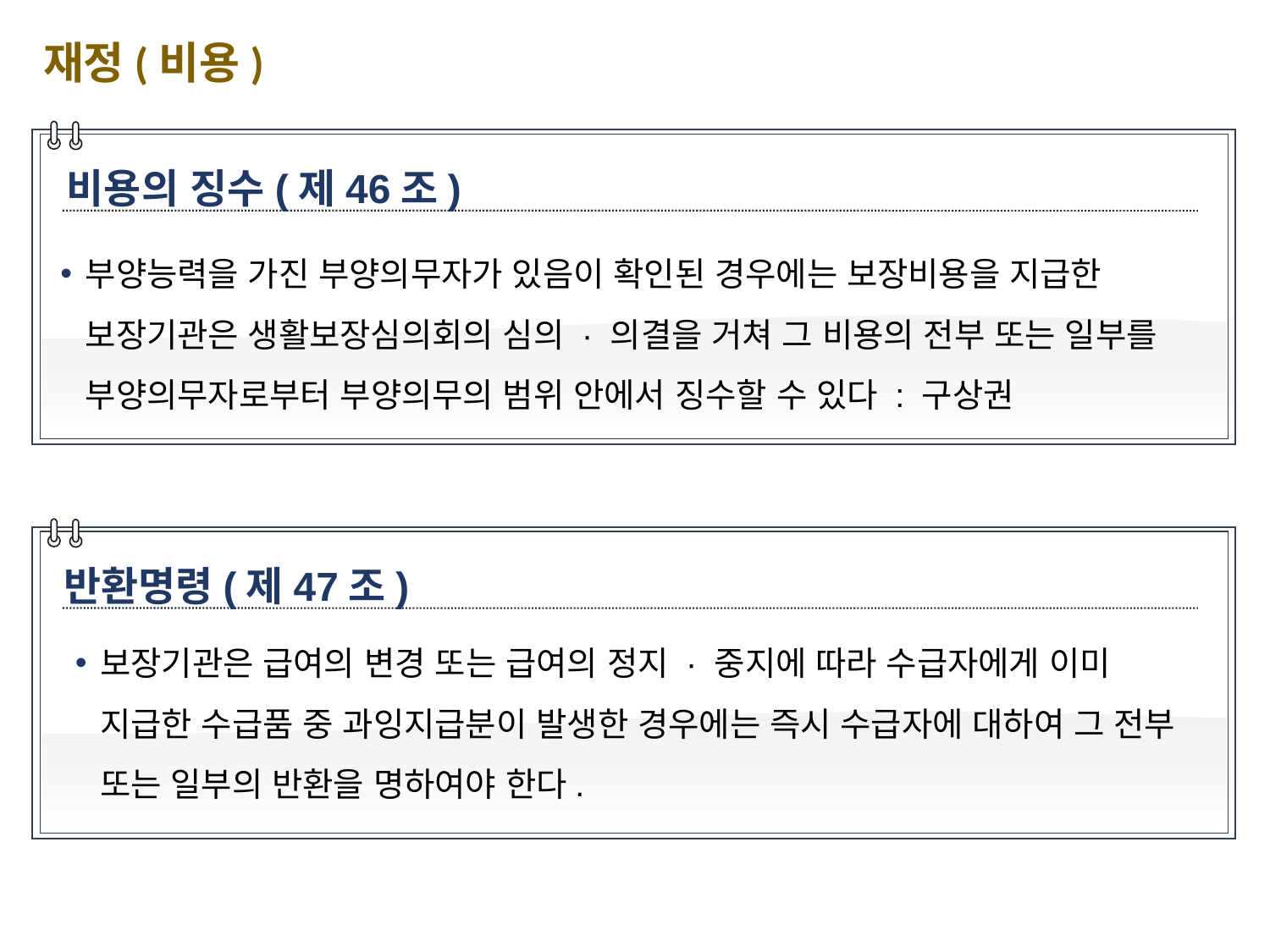

재정(비용)

비용의 징수(제46조)

부양능력을 가진 부양의무자가 있음이 확인된 경우에는 보장비용을 지급한 보장기관은 생활보장심의회의 심의 · 의결을 거쳐 그 비용의 전부 또는 일부를 부양의무자로부터 부양의무의 범위 안에서 징수할 수 있다 : 구상권

반환명령(제47조)

보장기관은 급여의 변경 또는 급여의 정지 · 중지에 따라 수급자에게 이미 지급한 수급품 중 과잉지급분이 발생한 경우에는 즉시 수급자에 대하여 그 전부 또는 일부의 반환을 명하여야 한다.